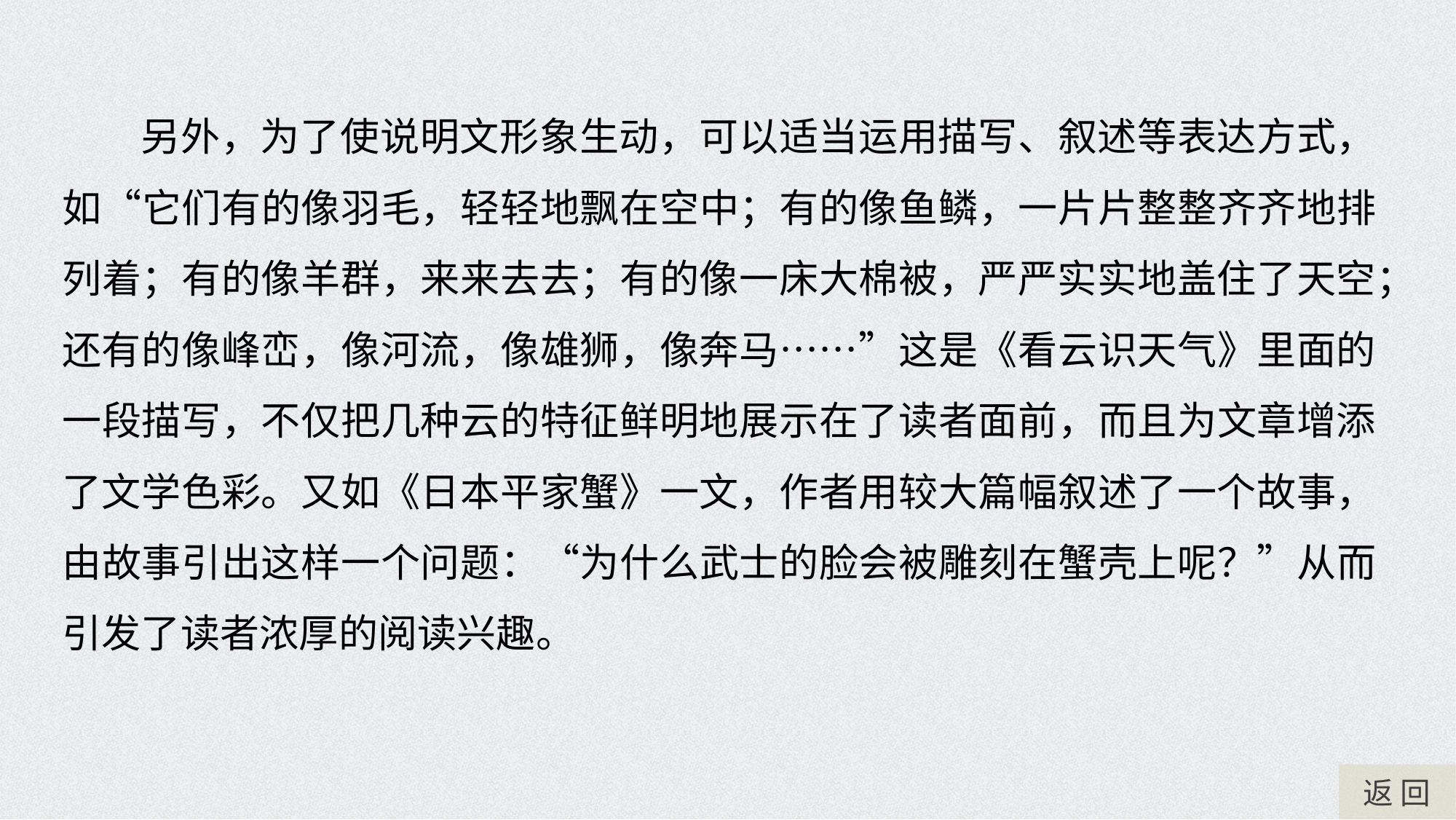

另外，为了使说明文形象生动，可以适当运用描写、叙述等表达方式，如“它们有的像羽毛，轻轻地飘在空中；有的像鱼鳞，一片片整整齐齐地排列着；有的像羊群，来来去去；有的像一床大棉被，严严实实地盖住了天空；还有的像峰峦，像河流，像雄狮，像奔马……”这是《看云识天气》里面的一段描写，不仅把几种云的特征鲜明地展示在了读者面前，而且为文章增添了文学色彩。又如《日本平家蟹》一文，作者用较大篇幅叙述了一个故事，由故事引出这样一个问题：“为什么武士的脸会被雕刻在蟹壳上呢？”从而引发了读者浓厚的阅读兴趣。
返 回